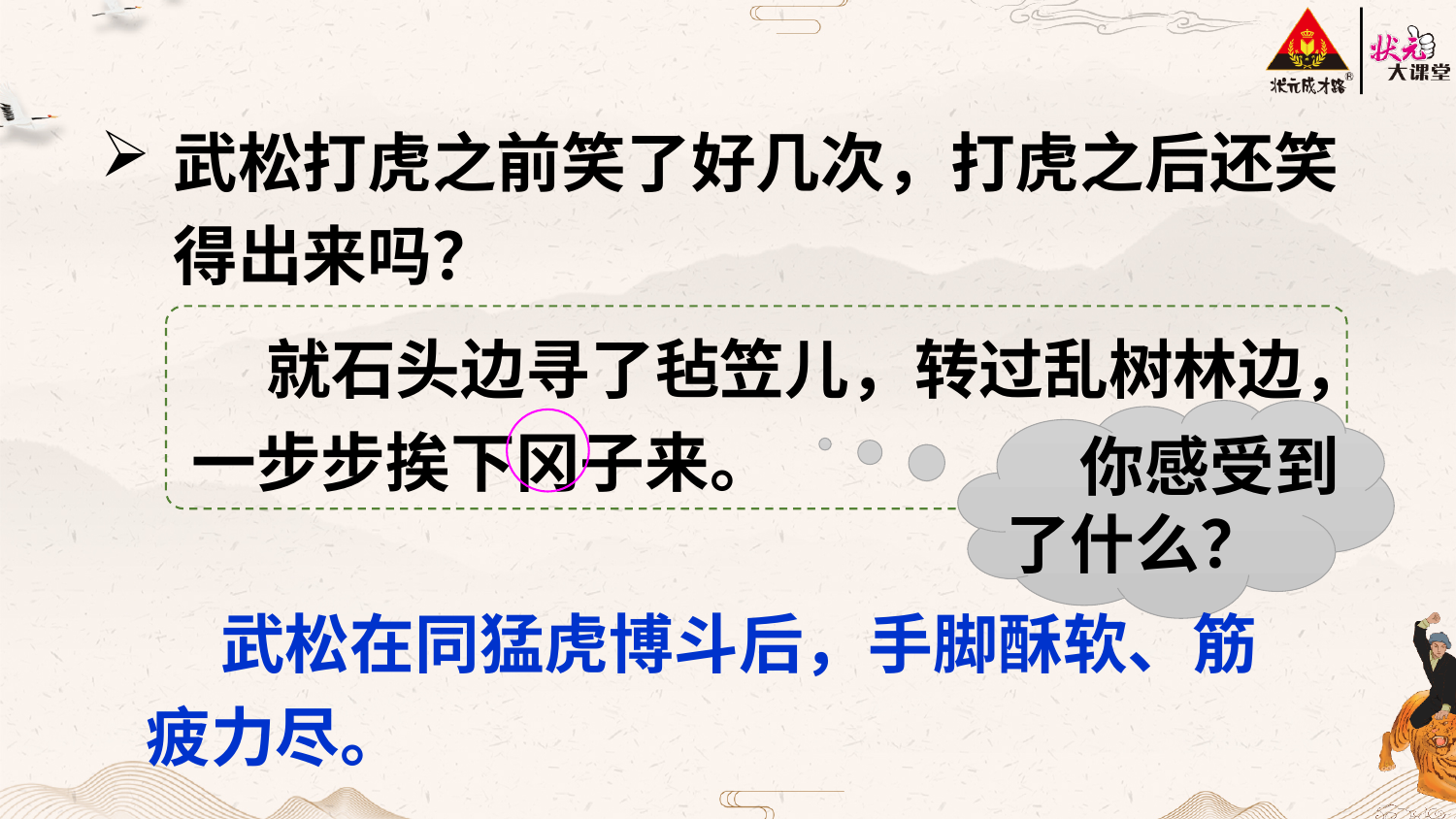

武松打虎之前笑了好几次，打虎之后还笑得出来吗？

    就石头边寻了毡笠儿，转过乱树林边，一步步挨下冈子来。

    你感受到了什么？

    武松在同猛虎博斗后，手脚酥软、筋疲力尽。